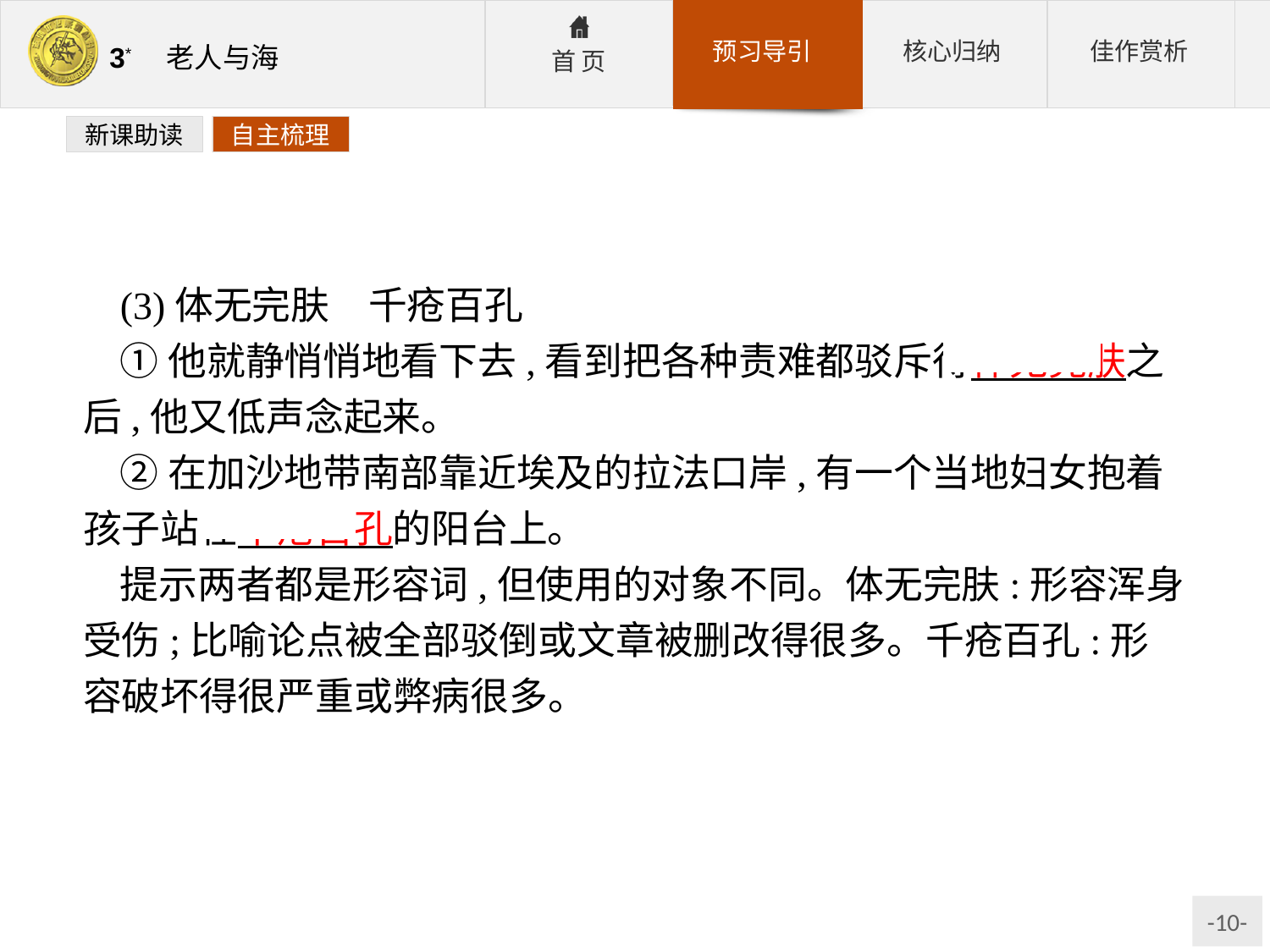

新课助读
自主梳理
(3)体无完肤　千疮百孔
①他就静悄悄地看下去,看到把各种责难都驳斥得体无完肤之后,他又低声念起来。
②在加沙地带南部靠近埃及的拉法口岸,有一个当地妇女抱着孩子站在千疮百孔的阳台上。
提示两者都是形容词,但使用的对象不同。体无完肤:形容浑身受伤;比喻论点被全部驳倒或文章被删改得很多。千疮百孔:形容破坏得很严重或弊病很多。